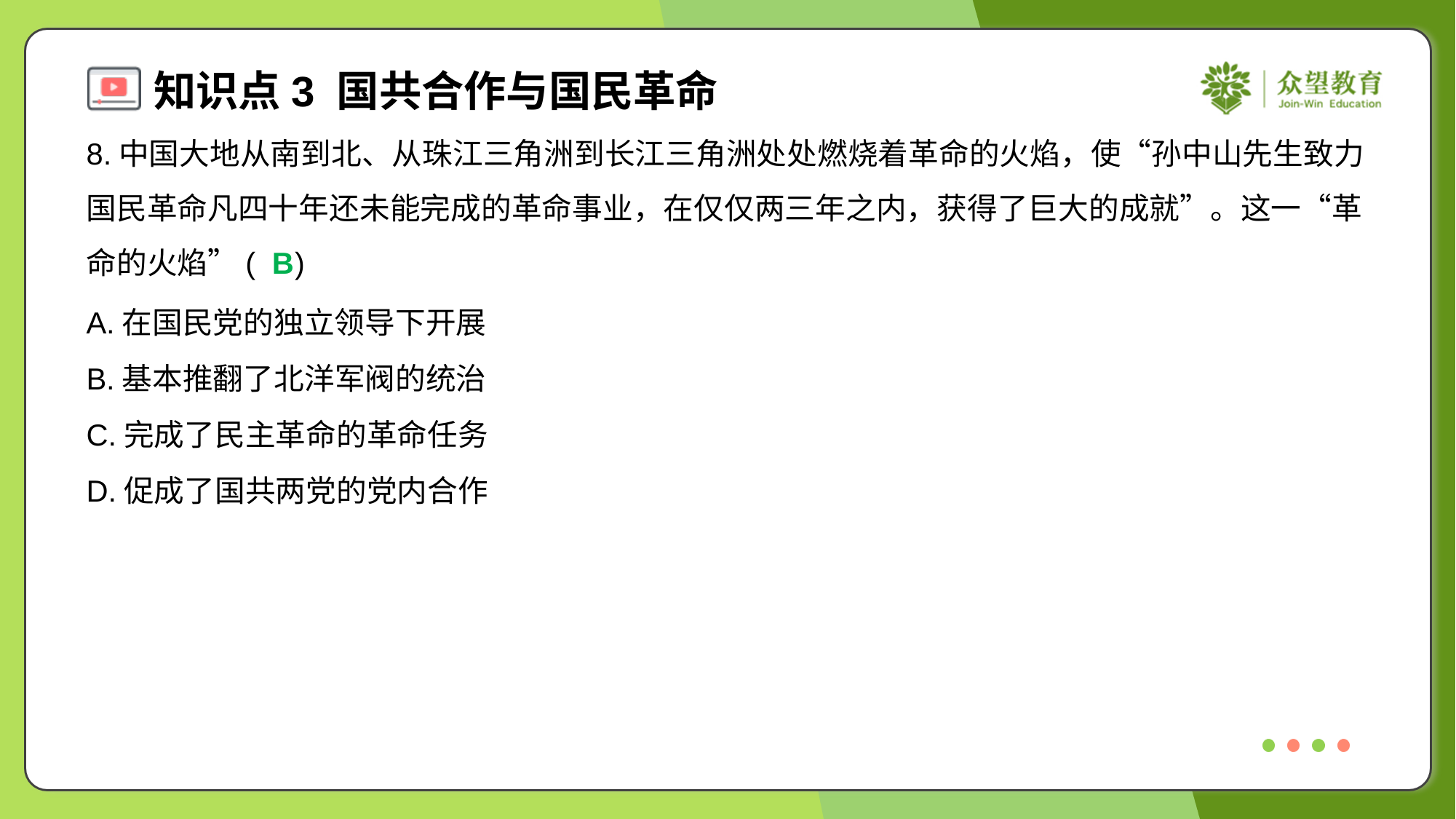

8.中国大地从南到北、从珠江三角洲到长江三角洲处处燃烧着革命的火焰，使“孙中山先生致力
国民革命凡四十年还未能完成的革命事业，在仅仅两三年之内，获得了巨大的成就”。这一“革
命的火焰”(     )
B
A.在国民党的独立领导下开展
B.基本推翻了北洋军阀的统治
C.完成了民主革命的革命任务
D.促成了国共两党的党内合作